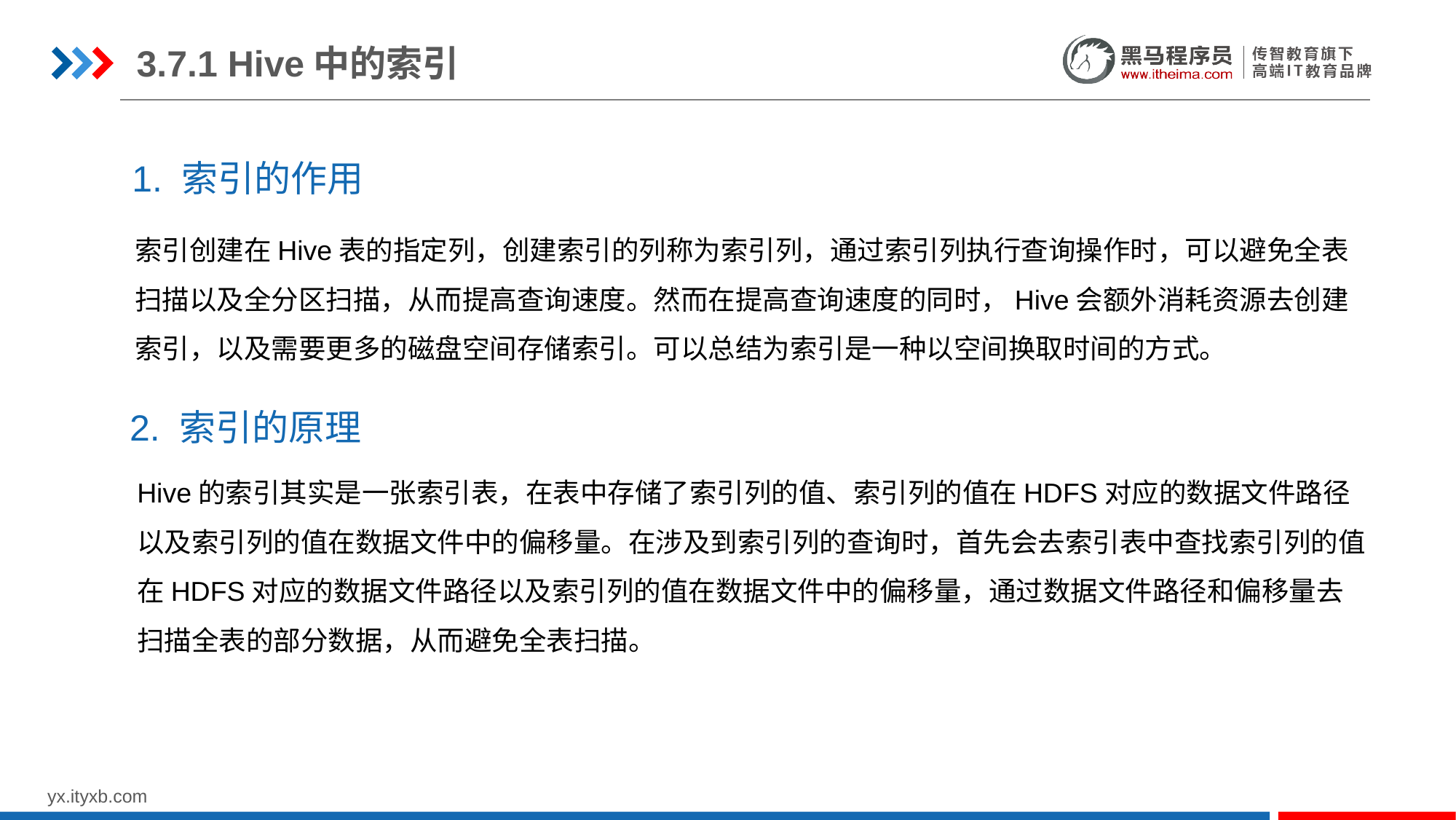

3.7.1 Hive中的索引
1. 索引的作用
索引创建在Hive表的指定列，创建索引的列称为索引列，通过索引列执行查询操作时，可以避免全表扫描以及全分区扫描，从而提高查询速度。然而在提高查询速度的同时，Hive会额外消耗资源去创建索引，以及需要更多的磁盘空间存储索引。可以总结为索引是一种以空间换取时间的方式。
2. 索引的原理
Hive的索引其实是一张索引表，在表中存储了索引列的值、索引列的值在HDFS对应的数据文件路径以及索引列的值在数据文件中的偏移量。在涉及到索引列的查询时，首先会去索引表中查找索引列的值在HDFS对应的数据文件路径以及索引列的值在数据文件中的偏移量，通过数据文件路径和偏移量去扫描全表的部分数据，从而避免全表扫描。